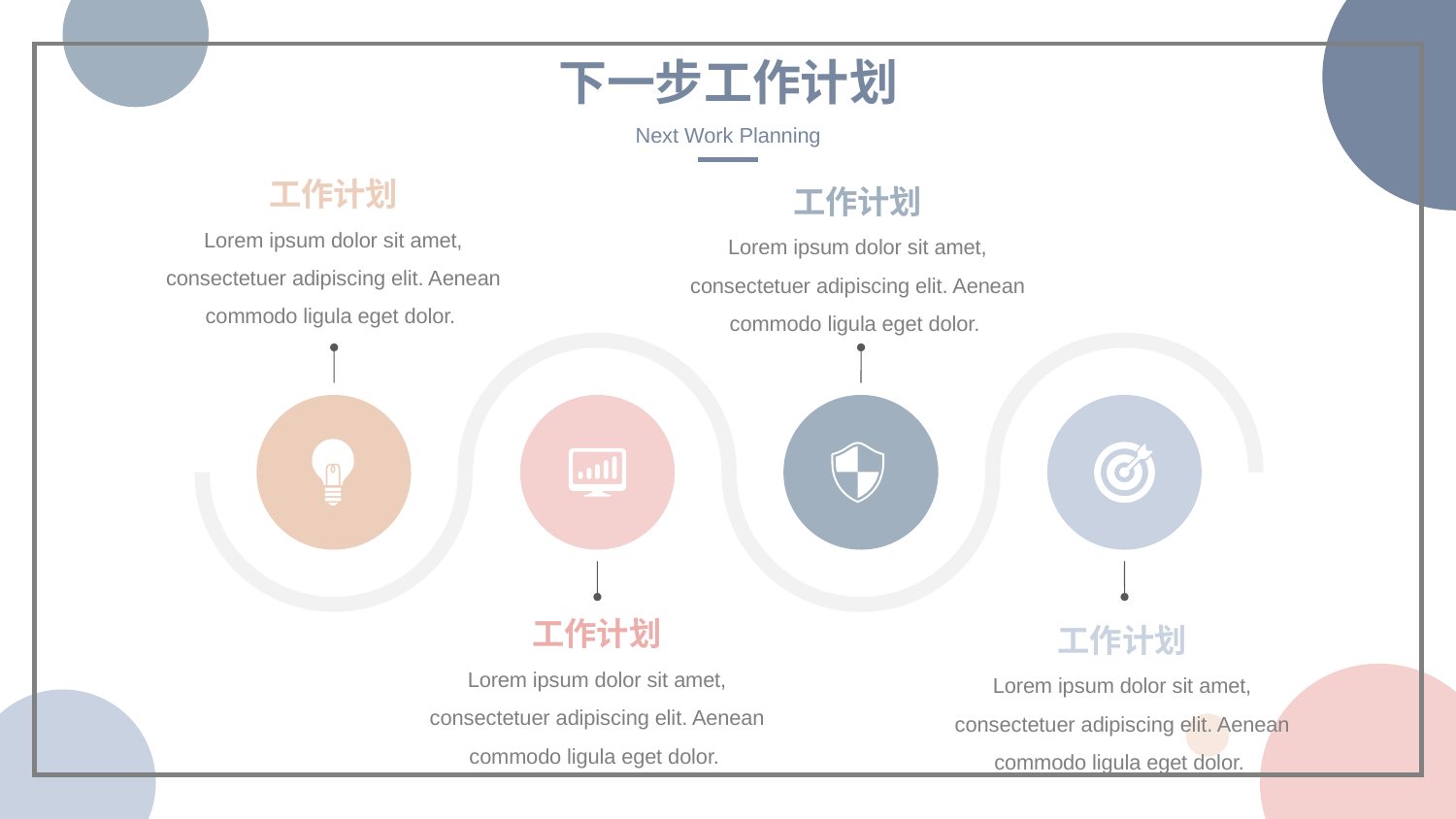

下一步工作计划
Next Work Planning
工作计划
工作计划
Lorem ipsum dolor sit amet, consectetuer adipiscing elit. Aenean commodo ligula eget dolor.
Lorem ipsum dolor sit amet, consectetuer adipiscing elit. Aenean commodo ligula eget dolor.

工作计划
工作计划
Lorem ipsum dolor sit amet, consectetuer adipiscing elit. Aenean commodo ligula eget dolor.
Lorem ipsum dolor sit amet, consectetuer adipiscing elit. Aenean commodo ligula eget dolor.